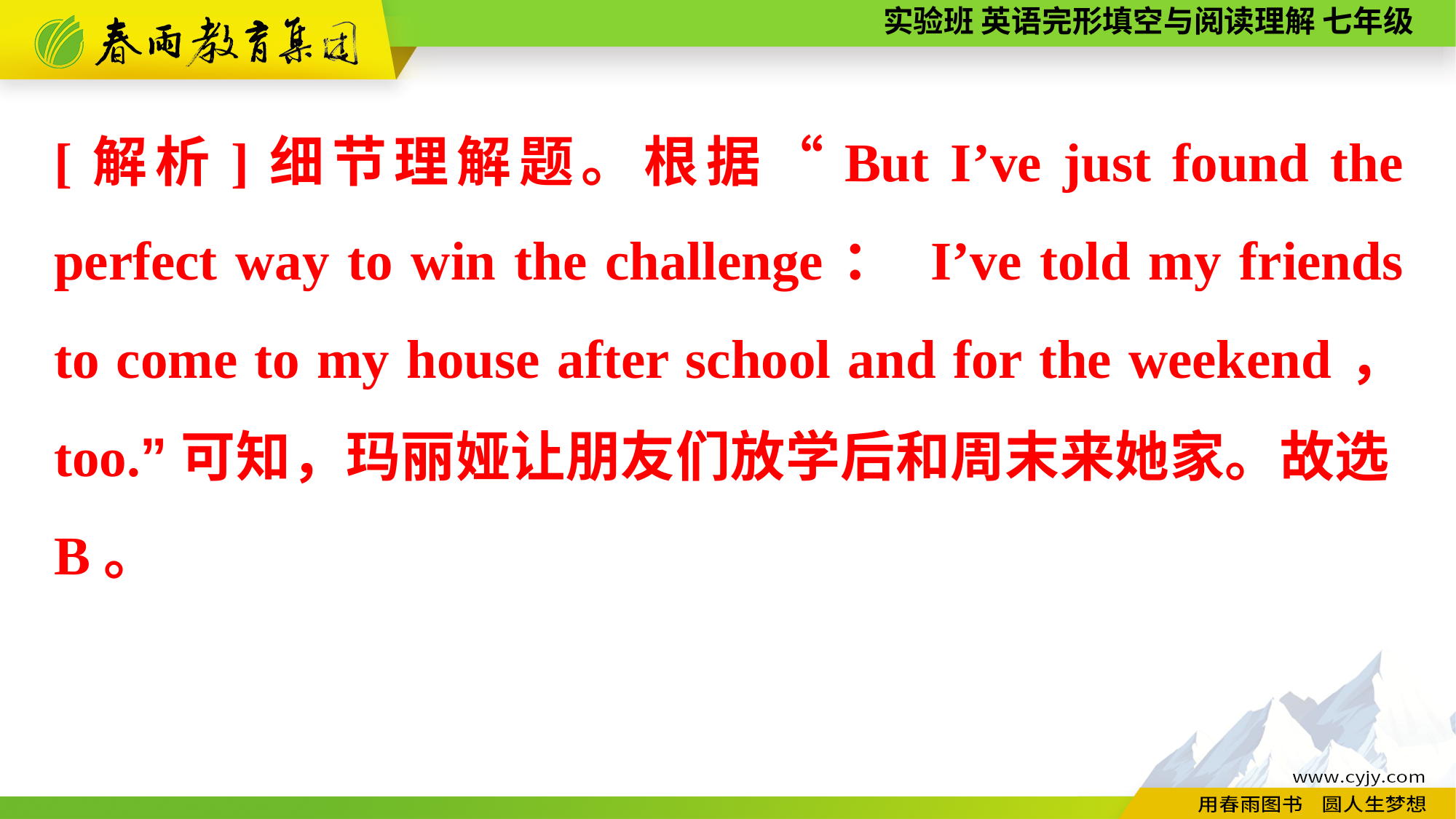

[解析]细节理解题。根据“But I’ve just found the perfect way to win the challenge： I’ve told my friends to come to my house after school and for the weekend， too.”可知，玛丽娅让朋友们放学后和周末来她家。故选B。